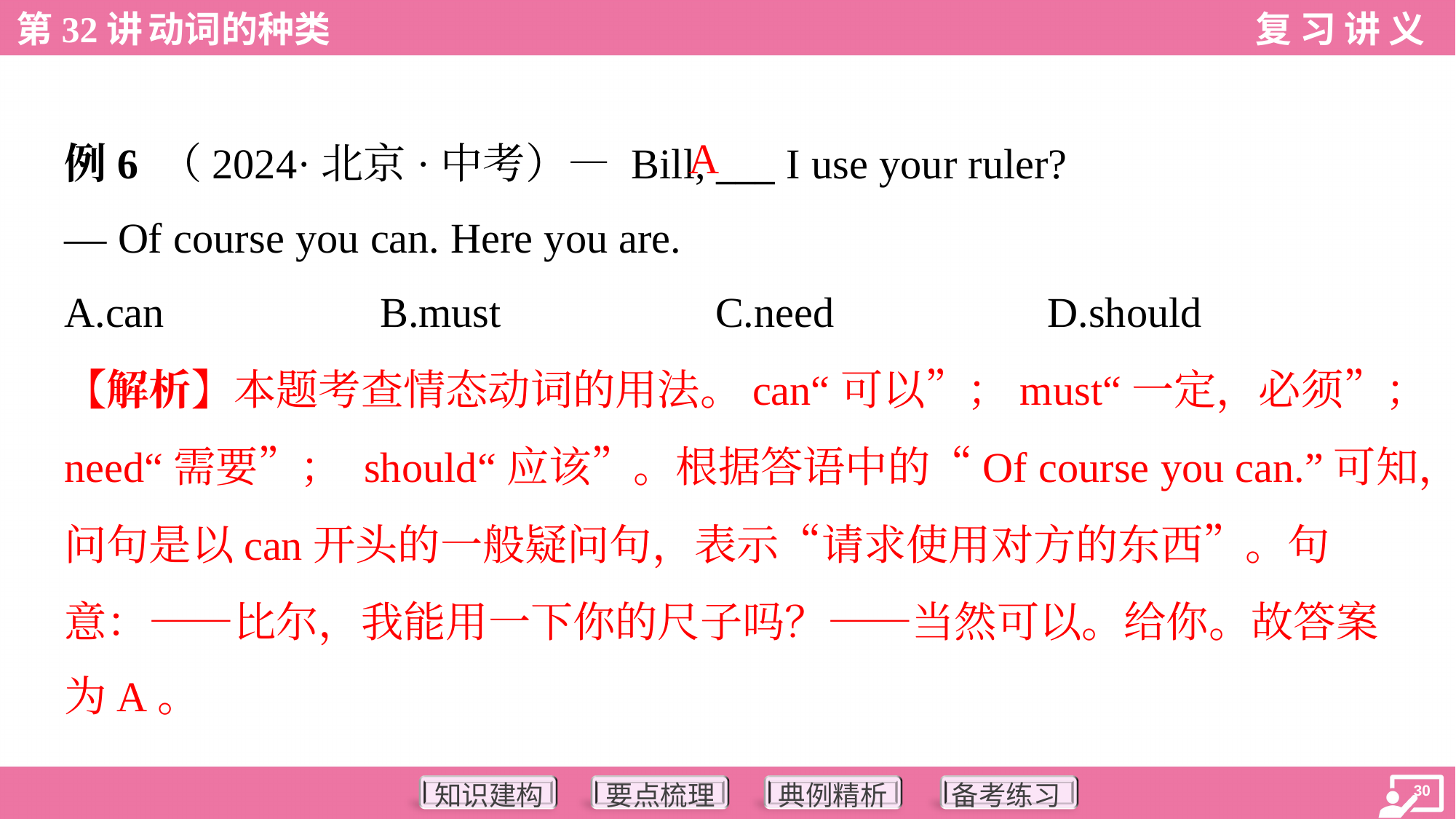

A
例6 （2024·北京·中考）— Bill, ___ I use your ruler?
— Of course you can. Here you are.
A.can	B.must	C.need	D.should
【解析】本题考查情态动词的用法。can“可以”；must“一定，必须”；
need“需要”； should“应该”。根据答语中的“Of course you can.”可知，
问句是以can开头的一般疑问句，表示“请求使用对方的东西”。句
意：——比尔，我能用一下你的尺子吗？——当然可以。给你。故答案
为A。